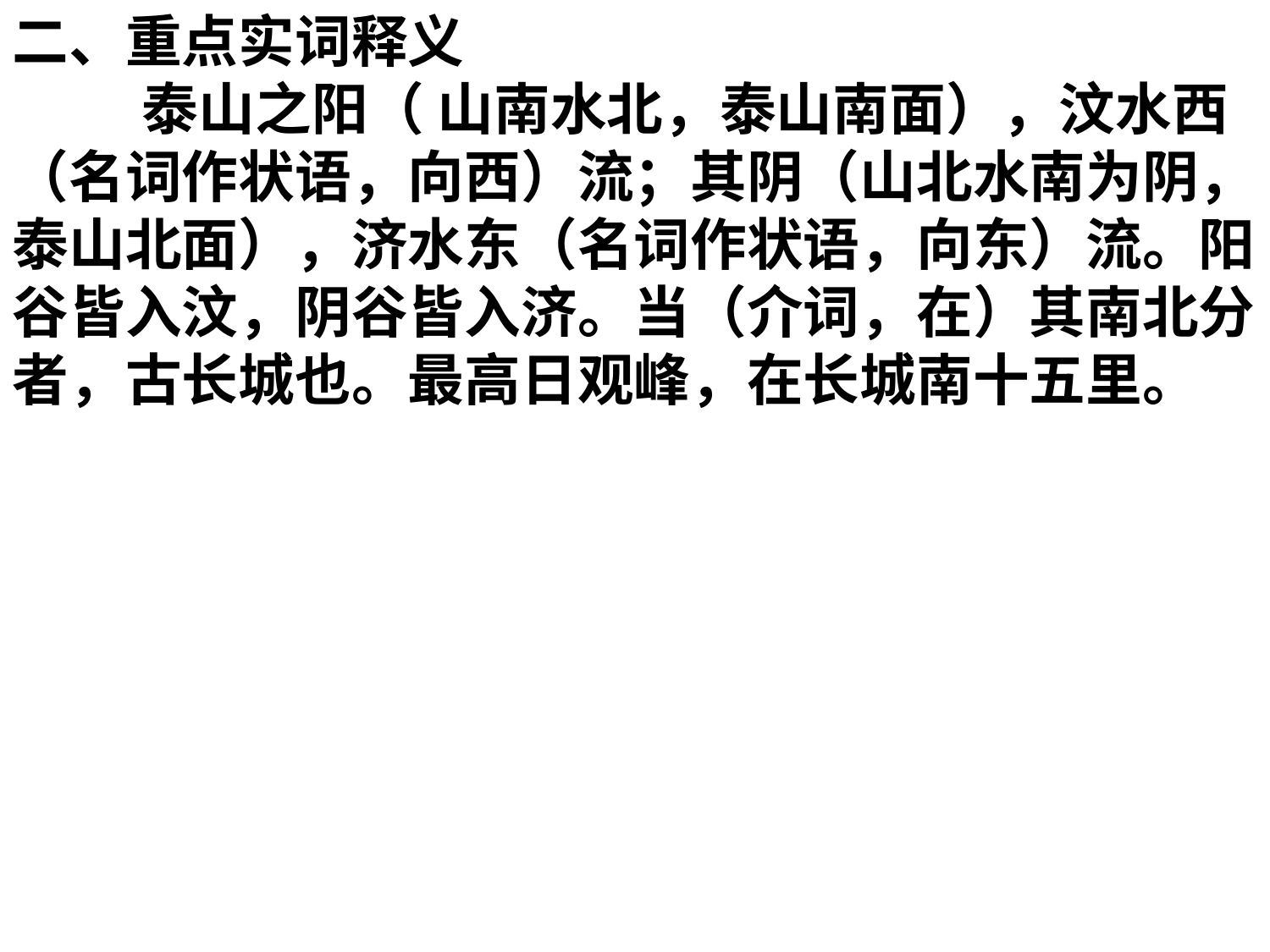

二、重点实词释义
         泰山之阳（ 山南水北，泰山南面），汶水西（名词作状语，向西）流；其阴（山北水南为阴，泰山北面），济水东（名词作状语，向东）流。阳谷皆入汶，阴谷皆入济。当（介词，在）其南北分者，古长城也。最高日观峰，在长城南十五里。